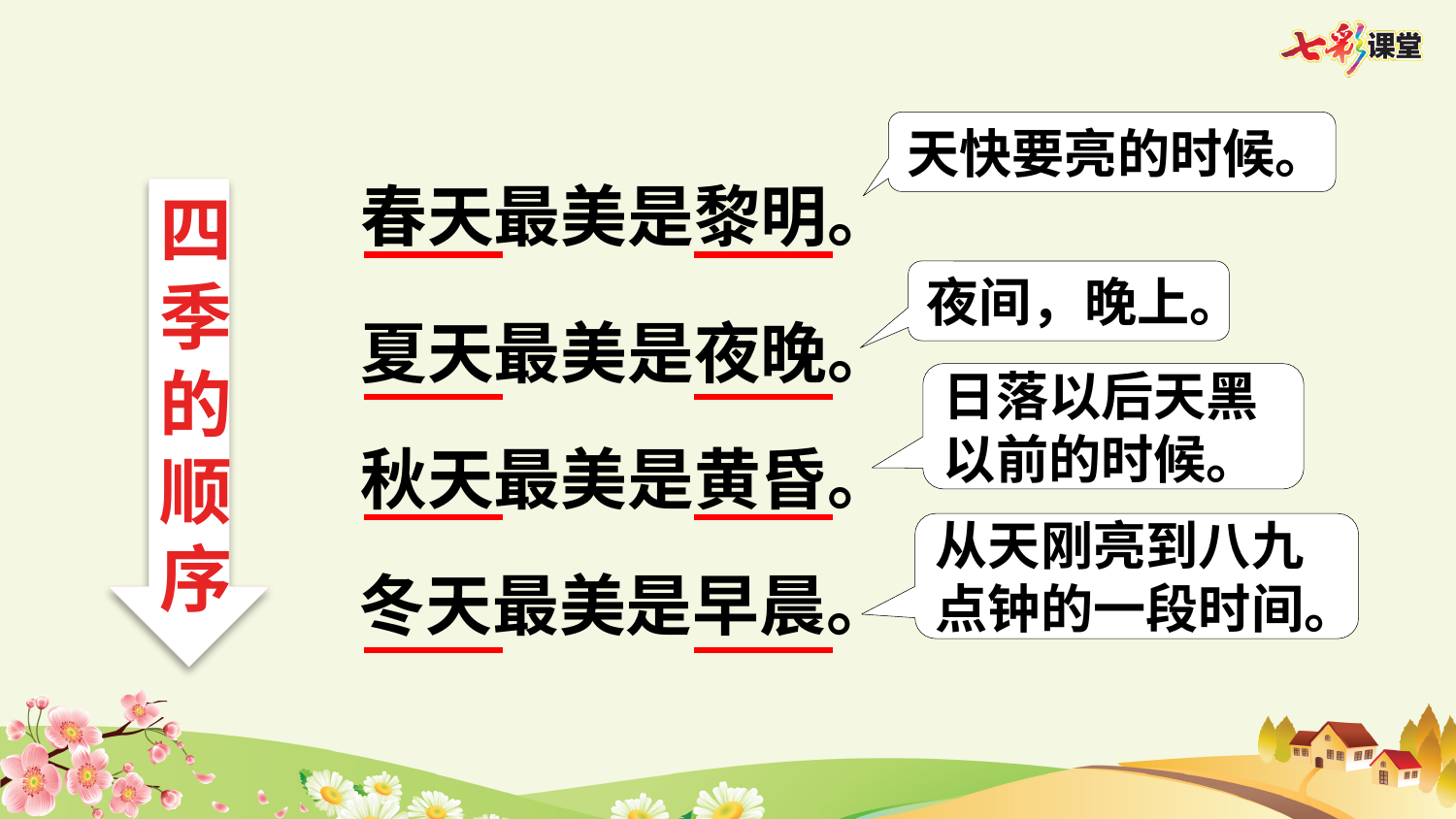

天快要亮的时候。
春天最美是黎明。
四季的顺序
夜间，晚上。
夏天最美是夜晚。
日落以后天黑以前的时候。
秋天最美是黄昏。
从天刚亮到八九点钟的一段时间。
冬天最美是早晨。